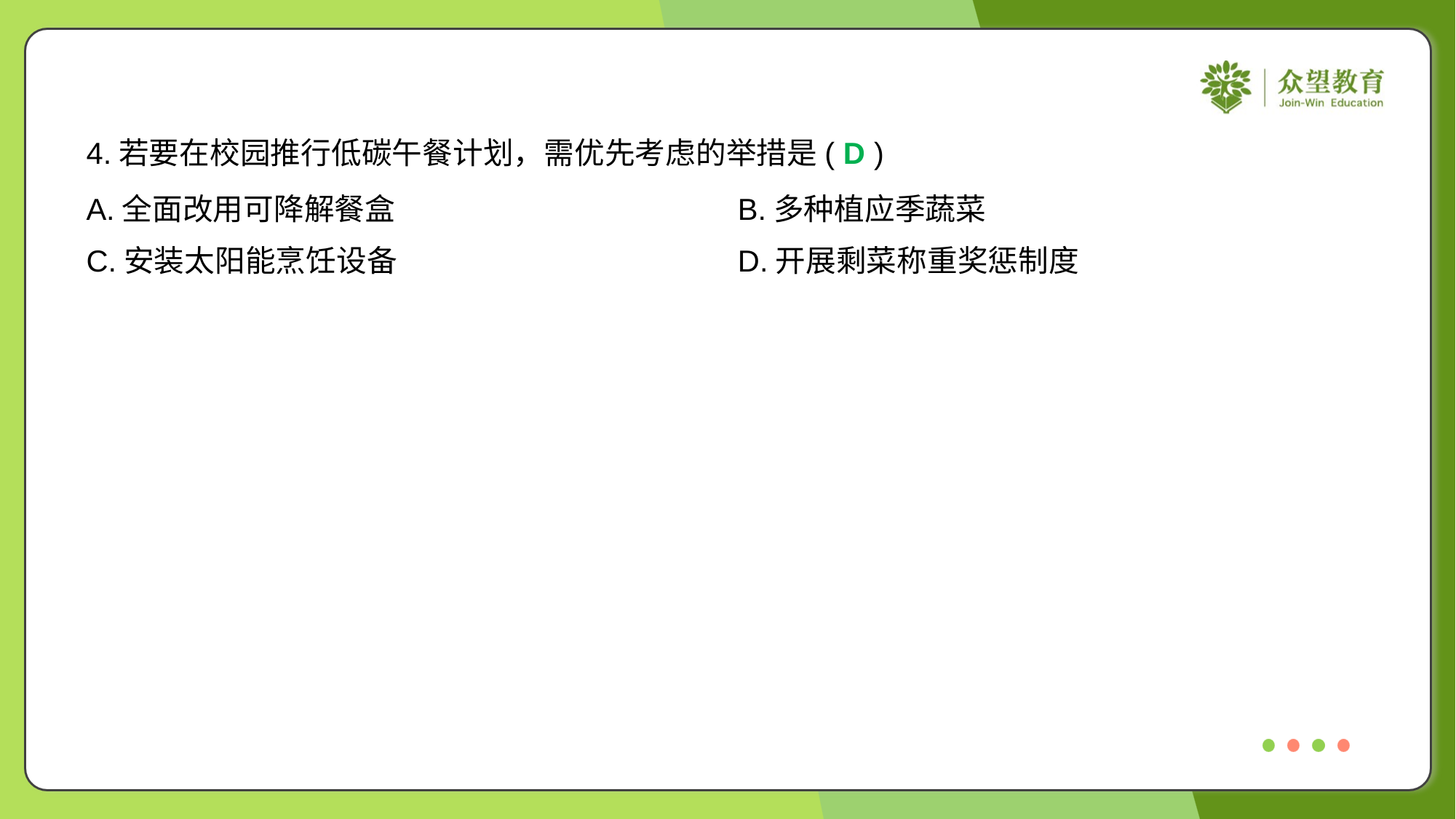

4.若要在校园推行低碳午餐计划，需优先考虑的举措是(     )
D
A.全面改用可降解餐盒	B.多种植应季蔬菜
C.安装太阳能烹饪设备	D.开展剩菜称重奖惩制度